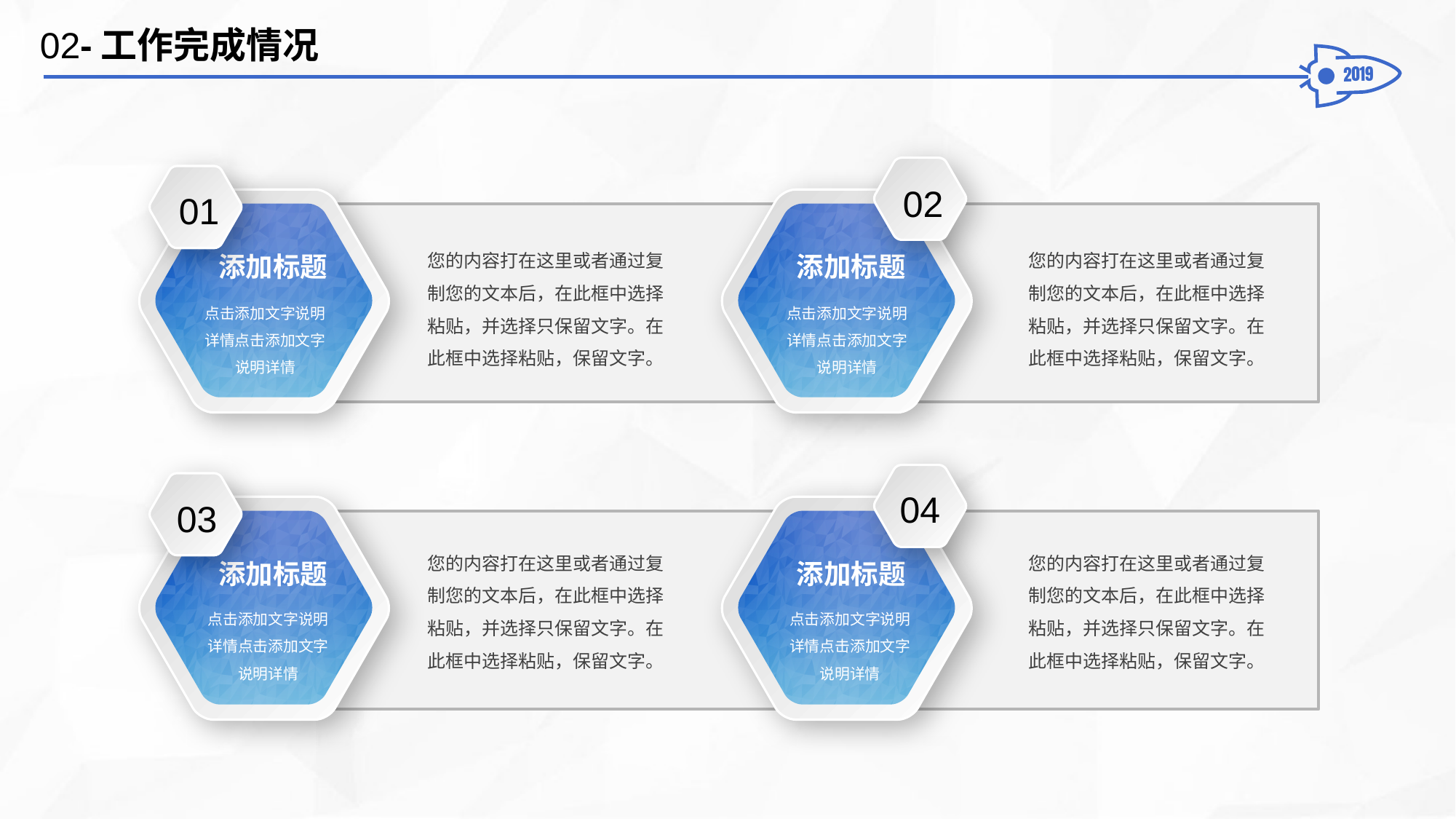

02-工作完成情况

02

01

添加标题
点击添加文字说明
详情点击添加文字
说明详情

添加标题
点击添加文字说明
详情点击添加文字
说明详情

您的内容打在这里或者通过复制您的文本后，在此框中选择粘贴，并选择只保留文字。在此框中选择粘贴，保留文字。
您的内容打在这里或者通过复制您的文本后，在此框中选择粘贴，并选择只保留文字。在此框中选择粘贴，保留文字。

04

03

添加标题
点击添加文字说明
详情点击添加文字
说明详情

添加标题
点击添加文字说明
详情点击添加文字
说明详情

您的内容打在这里或者通过复制您的文本后，在此框中选择粘贴，并选择只保留文字。在此框中选择粘贴，保留文字。
您的内容打在这里或者通过复制您的文本后，在此框中选择粘贴，并选择只保留文字。在此框中选择粘贴，保留文字。